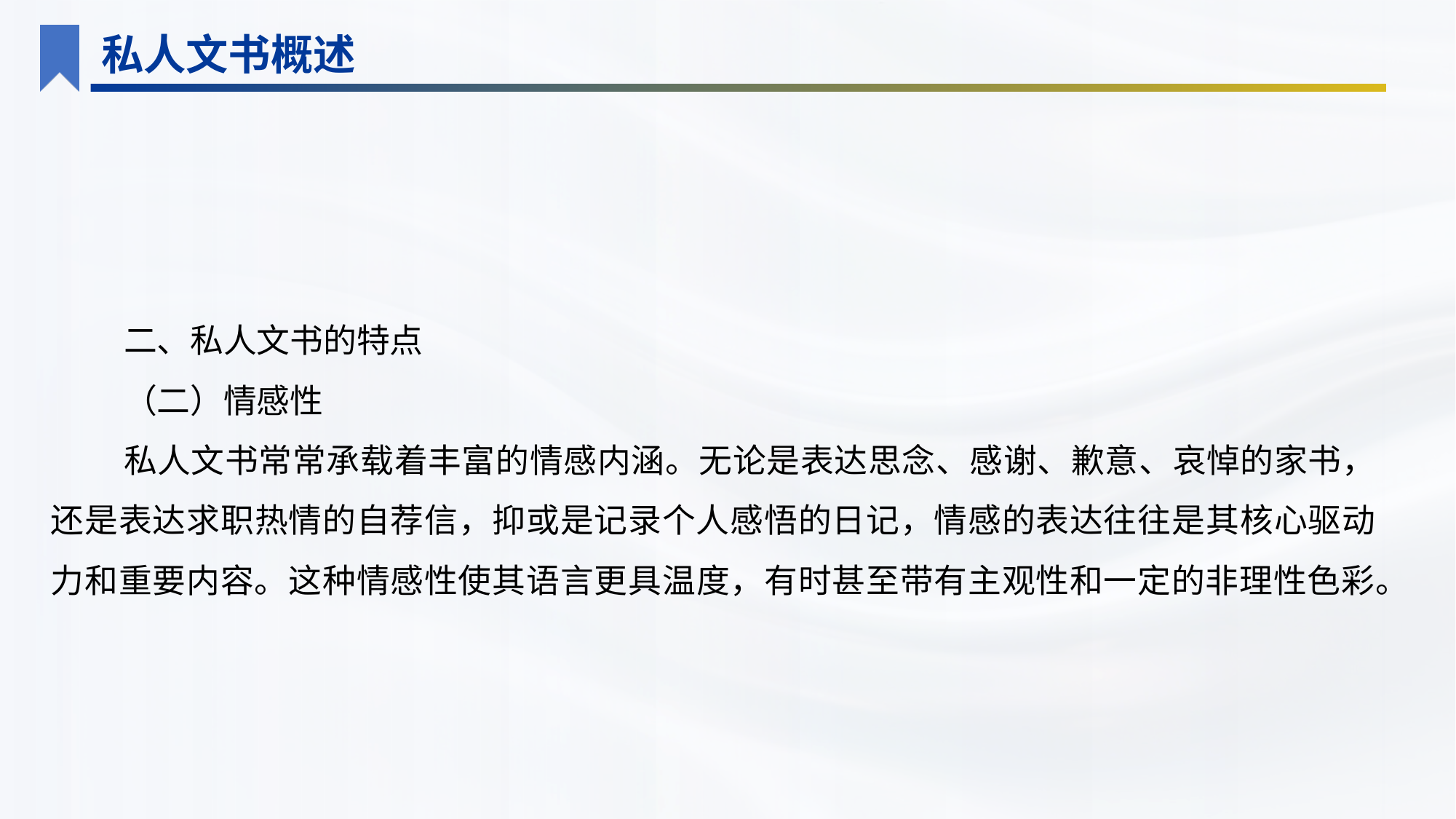

私人文书概述
二、私人文书的特点
（二）情感性
私人文书常常承载着丰富的情感内涵。无论是表达思念、感谢、歉意、哀悼的家书，还是表达求职热情的自荐信，抑或是记录个人感悟的日记，情感的表达往往是其核心驱动力和重要内容。这种情感性使其语言更具温度，有时甚至带有主观性和一定的非理性色彩。